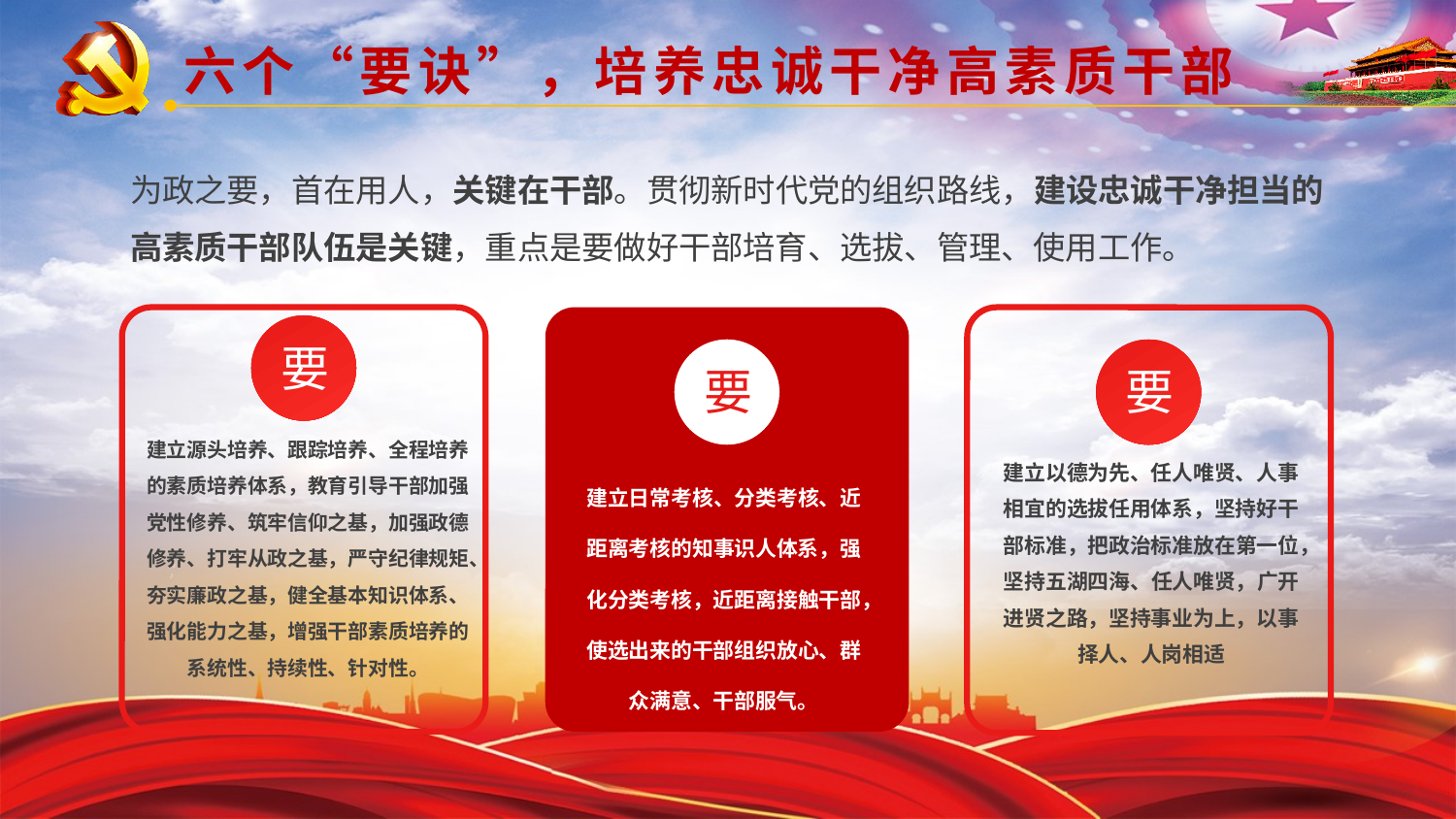

六个“要诀”，培养忠诚干净高素质干部
为政之要，首在用人，关键在干部。贯彻新时代党的组织路线，建设忠诚干净担当的高素质干部队伍是关键，重点是要做好干部培育、选拔、管理、使用工作。

要

要

要
建立源头培养、跟踪培养、全程培养的素质培养体系，教育引导干部加强党性修养、筑牢信仰之基，加强政德修养、打牢从政之基，严守纪律规矩、夯实廉政之基，健全基本知识体系、强化能力之基，增强干部素质培养的系统性、持续性、针对性。
建立以德为先、任人唯贤、人事相宜的选拔任用体系，坚持好干部标准，把政治标准放在第一位，坚持五湖四海、任人唯贤，广开进贤之路，坚持事业为上，以事择人、人岗相适
建立日常考核、分类考核、近距离考核的知事识人体系，强化分类考核，近距离接触干部，使选出来的干部组织放心、群众满意、干部服气。